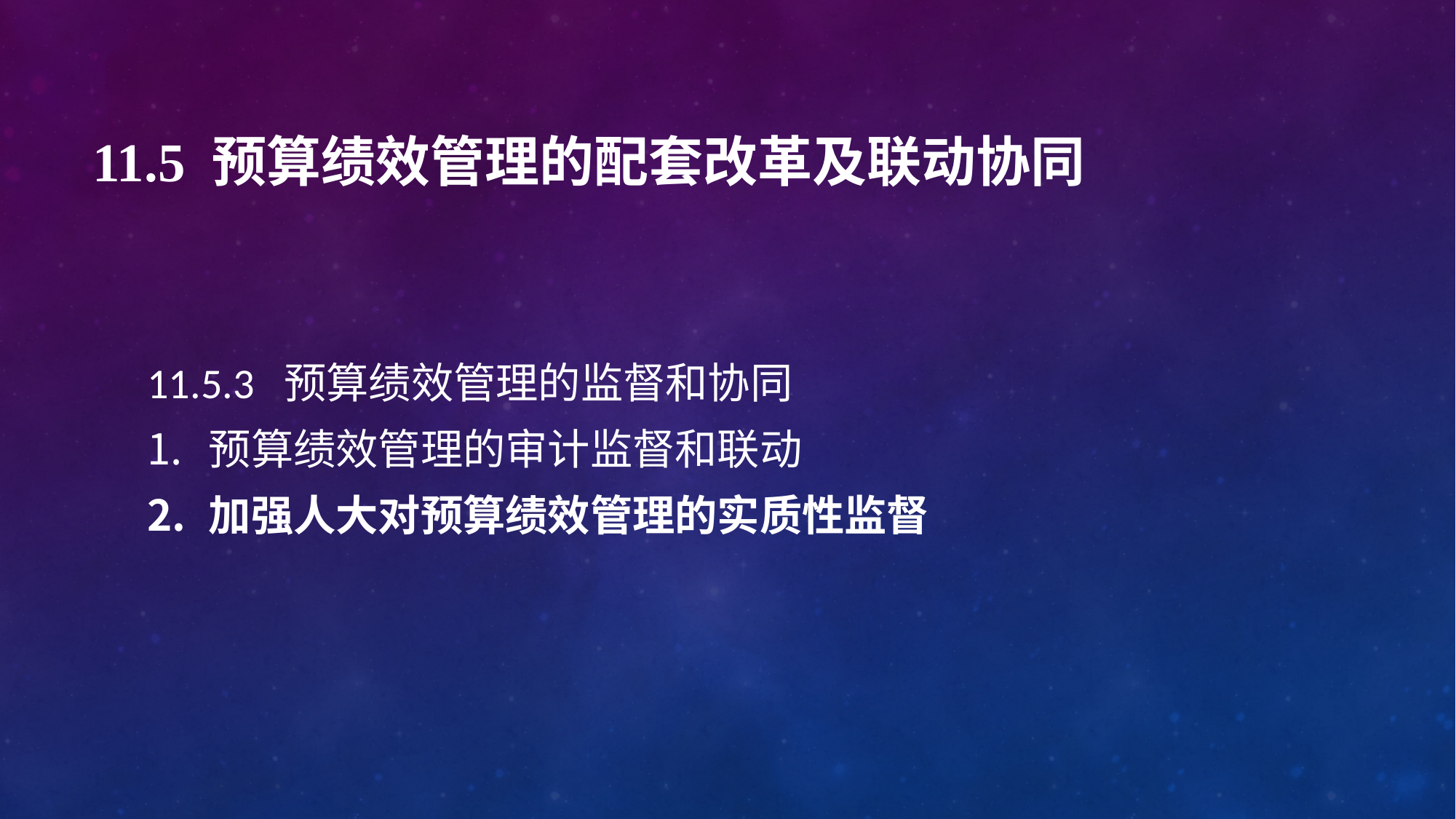

# 11.5 预算绩效管理的配套改革及联动协同
11.5.3  预算绩效管理的监督和协同
预算绩效管理的审计监督和联动
加强人大对预算绩效管理的实质性监督